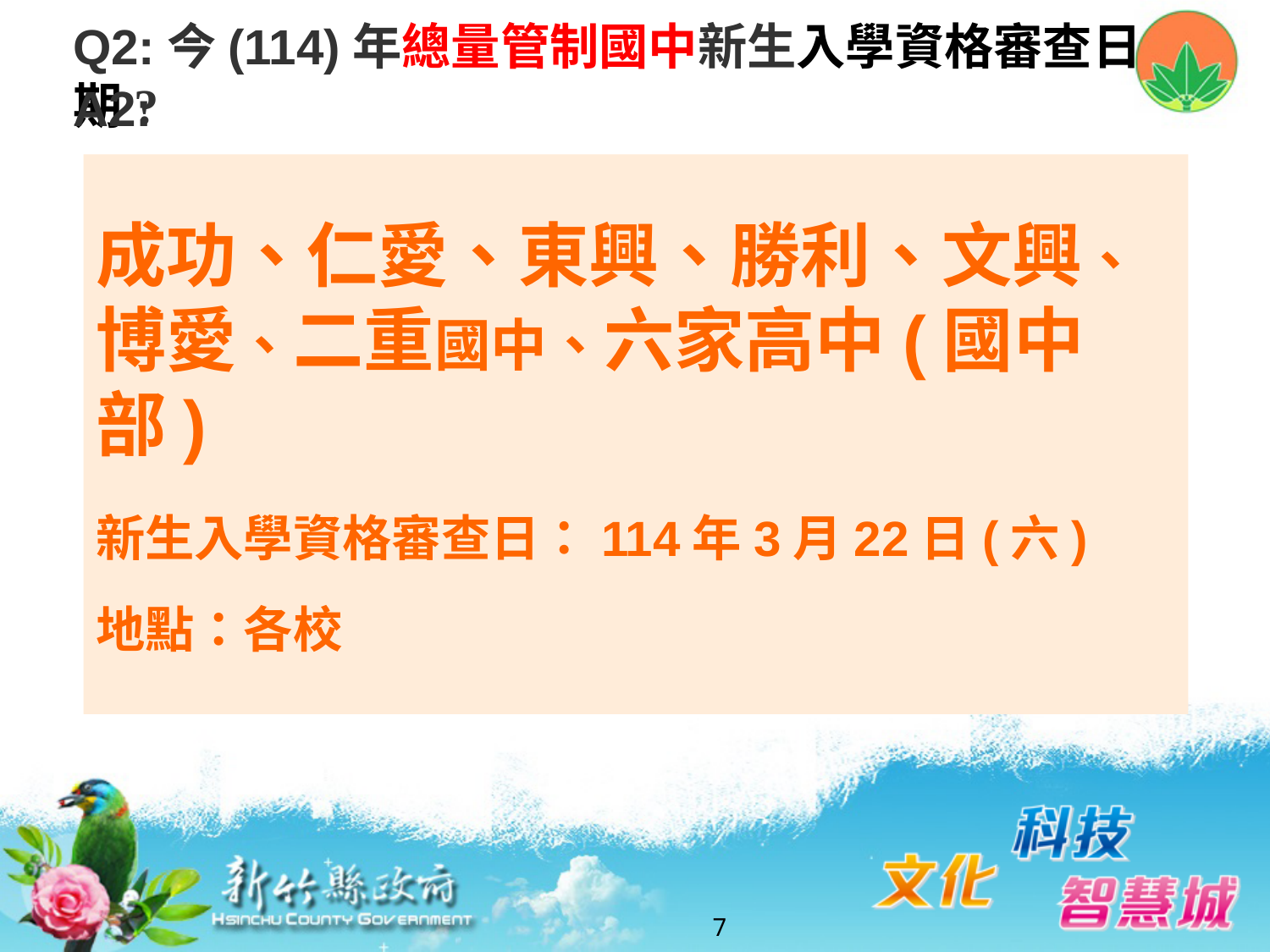

Q2:今(114)年總量管制國中新生入學資格審查日期?
A2:

成功、仁愛、東興、勝利、文興、博愛、二重國中、六家高中(國中部)
新生入學資格審查日：114年3月22日(六)
地點：各校

7